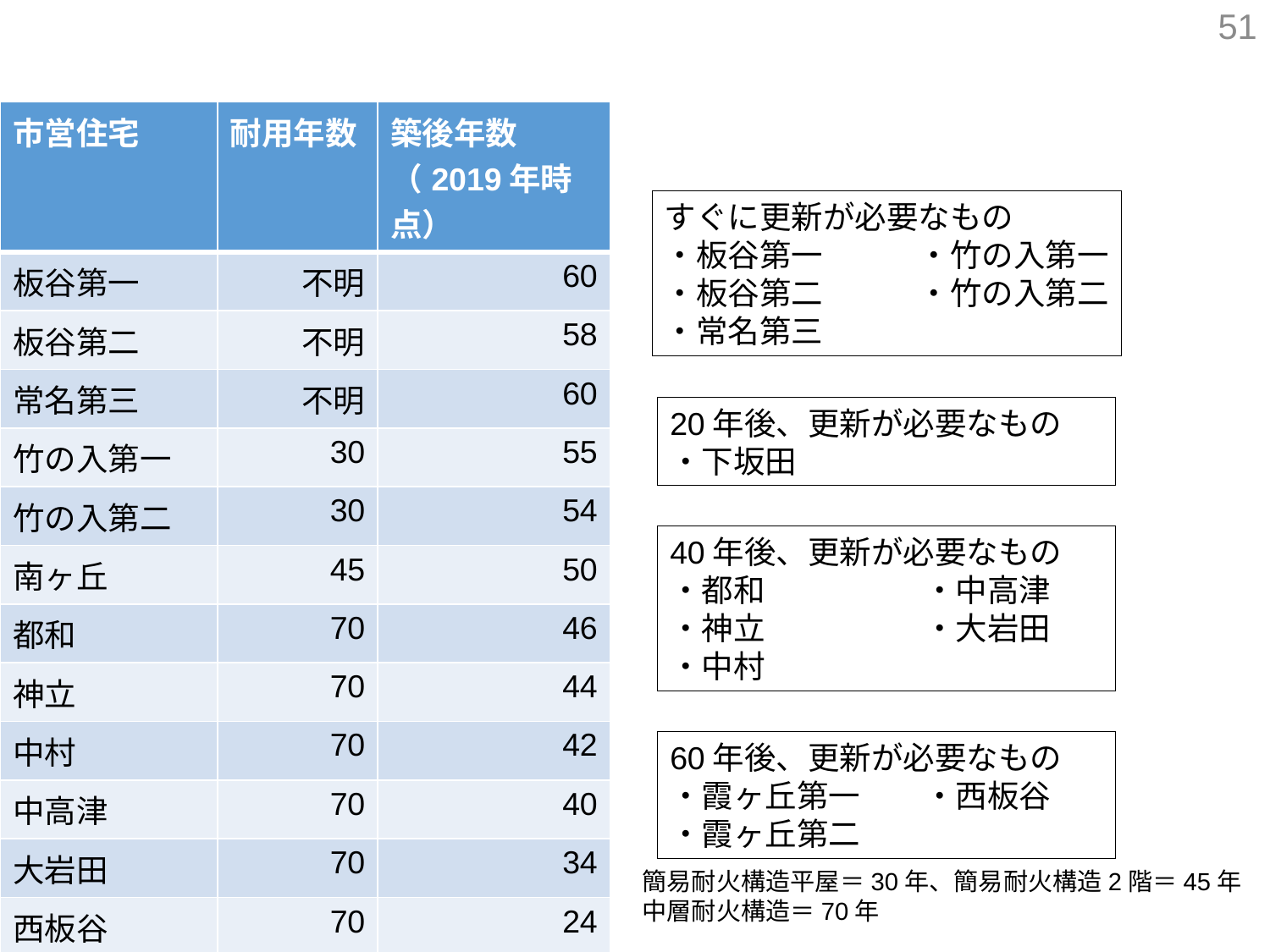

51
| 市営住宅 | 耐用年数 | 築後年数 （2019年時点） |
| --- | --- | --- |
| 板谷第一 | 不明 | 60 |
| 板谷第二 | 不明 | 58 |
| 常名第三 | 不明 | 60 |
| 竹の入第一 | 30 | 55 |
| 竹の入第二 | 30 | 54 |
| 南ヶ丘 | 45 | 50 |
| 都和 | 70 | 46 |
| 神立 | 70 | 44 |
| 中村 | 70 | 42 |
| 中高津 | 70 | 40 |
| 大岩田 | 70 | 34 |
| 西板谷 | 70 | 24 |
| 霞ヶ丘第一 | 70 | 18 |
| 霞ヶ丘第二 | 70 | 22 |
| 下坂田 | 70 | 57 |
すぐに更新が必要なもの
・板谷第一	・竹の入第一
・板谷第二	・竹の入第二
・常名第三
20年後、更新が必要なもの
・下坂田
40年後、更新が必要なもの
・都和		・中高津
・神立		・大岩田
・中村
60年後、更新が必要なもの
・霞ヶ丘第一	・西板谷
・霞ヶ丘第二
簡易耐火構造平屋＝30年、簡易耐火構造2階＝45年
中層耐火構造＝70年